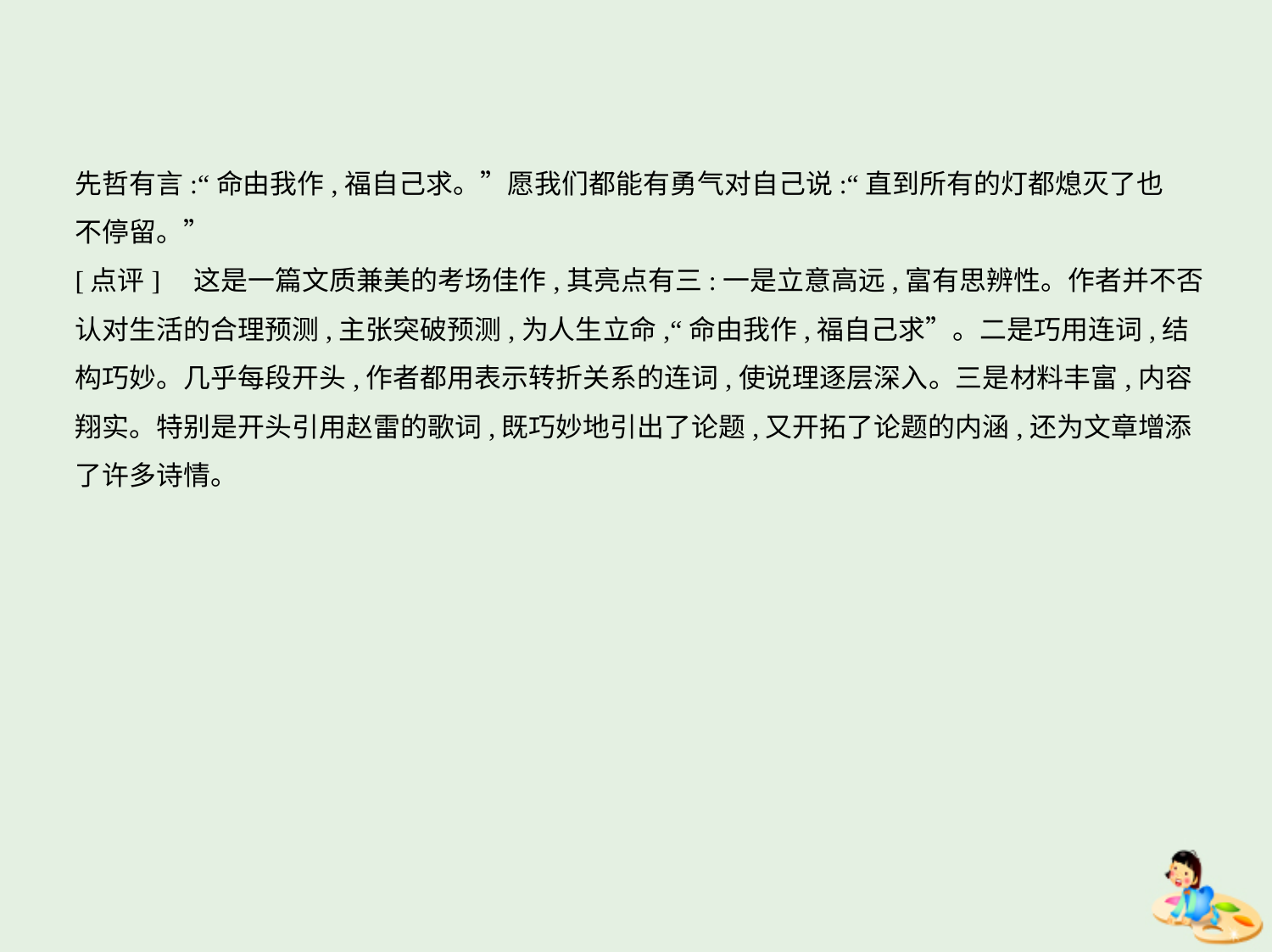

先哲有言:“命由我作,福自己求。”愿我们都能有勇气对自己说:“直到所有的灯都熄灭了也
不停留。”
[点评]　这是一篇文质兼美的考场佳作,其亮点有三:一是立意高远,富有思辨性。作者并不否
认对生活的合理预测,主张突破预测,为人生立命,“命由我作,福自己求”。二是巧用连词,结
构巧妙。几乎每段开头,作者都用表示转折关系的连词,使说理逐层深入。三是材料丰富,内容
翔实。特别是开头引用赵雷的歌词,既巧妙地引出了论题,又开拓了论题的内涵,还为文章增添
了许多诗情。